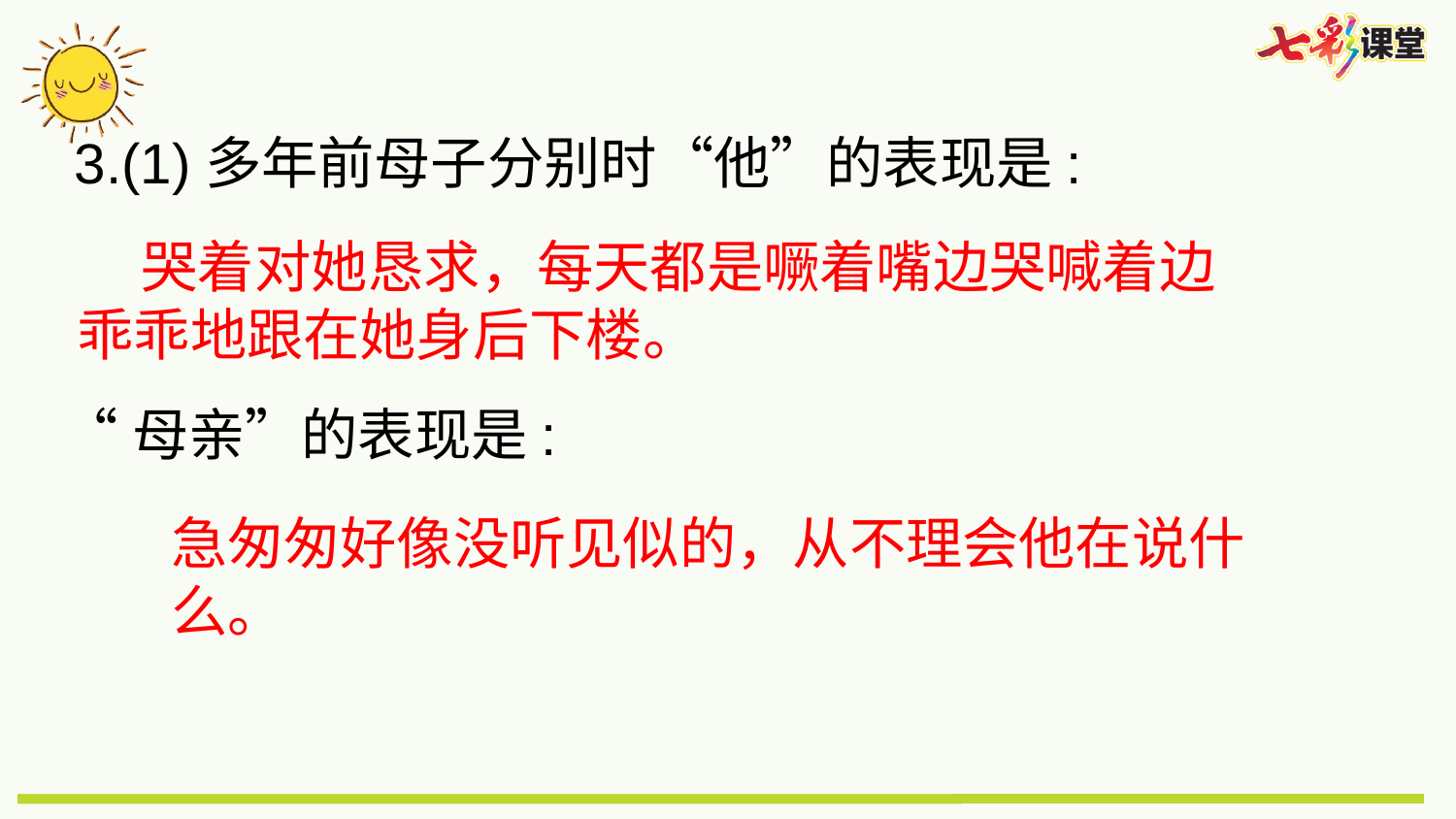

3.(1)多年前母子分别时“他”的表现是:

    “母亲”的表现是:
    哭着对她恳求，每天都是噘着嘴边哭喊着边乖乖地跟在她身后下楼。
急匆匆好像没听见似的，从不理会他在说什么。